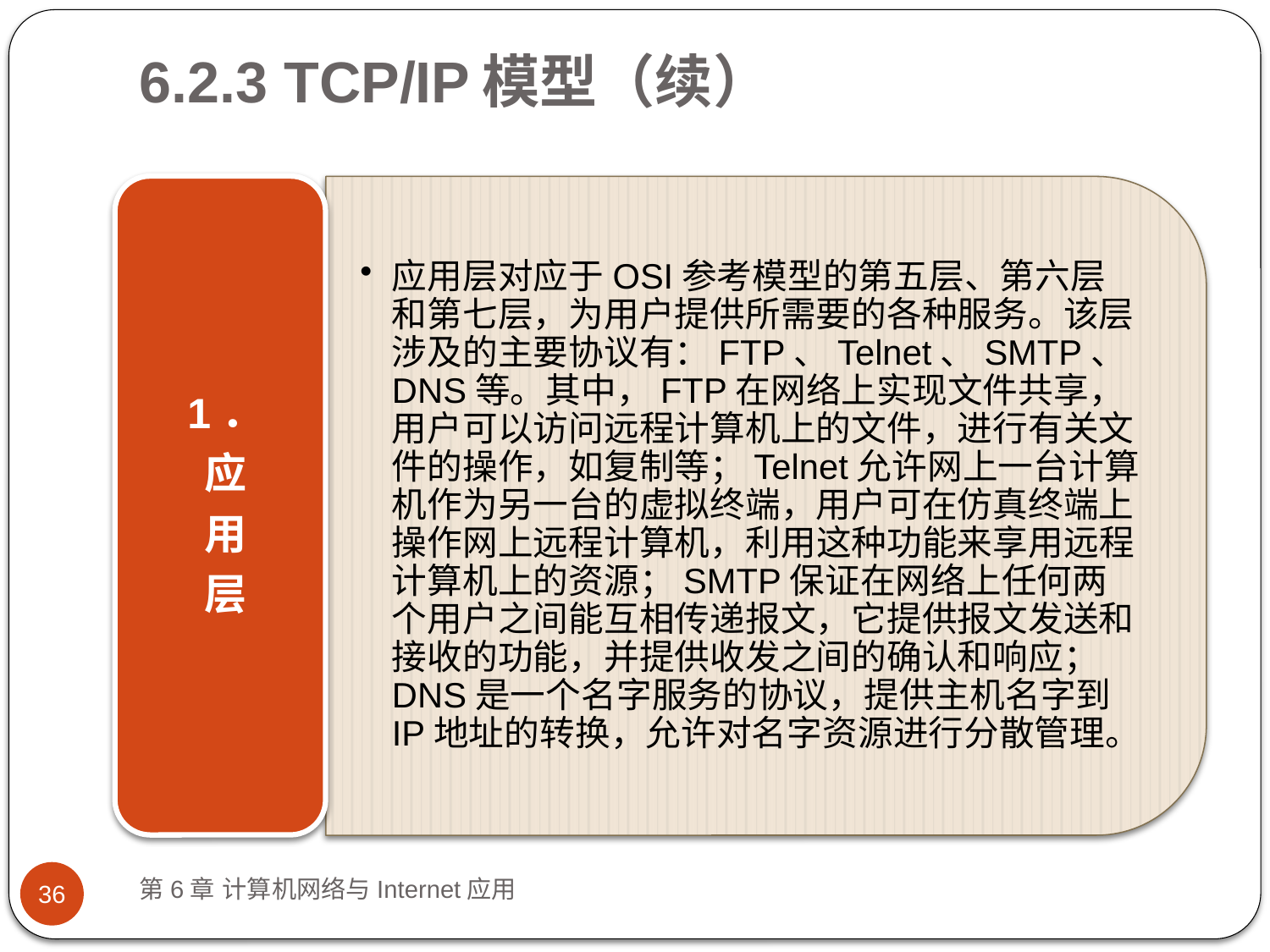

# 6.2.3 TCP/IP模型（续）
应用层对应于OSI参考模型的第五层、第六层和第七层，为用户提供所需要的各种服务。该层涉及的主要协议有：FTP、Telnet、SMTP、DNS等。其中，FTP在网络上实现文件共享，用户可以访问远程计算机上的文件，进行有关文件的操作，如复制等；Telnet允许网上一台计算机作为另一台的虚拟终端，用户可在仿真终端上操作网上远程计算机，利用这种功能来享用远程计算机上的资源；SMTP保证在网络上任何两个用户之间能互相传递报文，它提供报文发送和接收的功能，并提供收发之间的确认和响应；DNS是一个名字服务的协议，提供主机名字到IP地址的转换，允许对名字资源进行分散管理。
1．
应
用
层
第6章 计算机网络与Internet应用
36